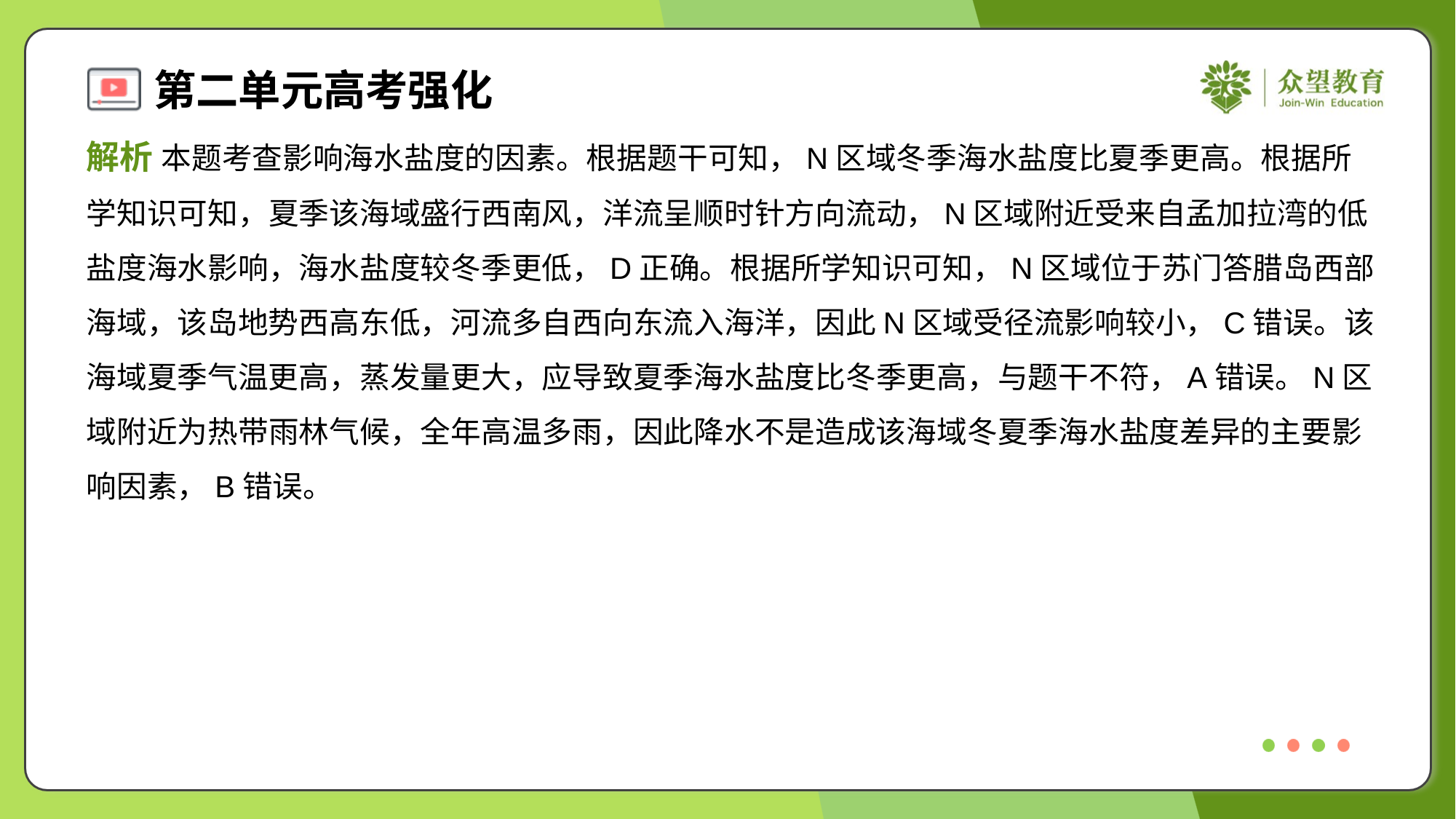

解析 本题考查影响海水盐度的因素。根据题干可知，N区域冬季海水盐度比夏季更高。根据所
学知识可知，夏季该海域盛行西南风，洋流呈顺时针方向流动，N区域附近受来自孟加拉湾的低
盐度海水影响，海水盐度较冬季更低，D正确。根据所学知识可知，N区域位于苏门答腊岛西部
海域，该岛地势西高东低，河流多自西向东流入海洋，因此N区域受径流影响较小，C错误。该
海域夏季气温更高，蒸发量更大，应导致夏季海水盐度比冬季更高，与题干不符，A错误。N区
域附近为热带雨林气候，全年高温多雨，因此降水不是造成该海域冬夏季海水盐度差异的主要影
响因素，B错误。